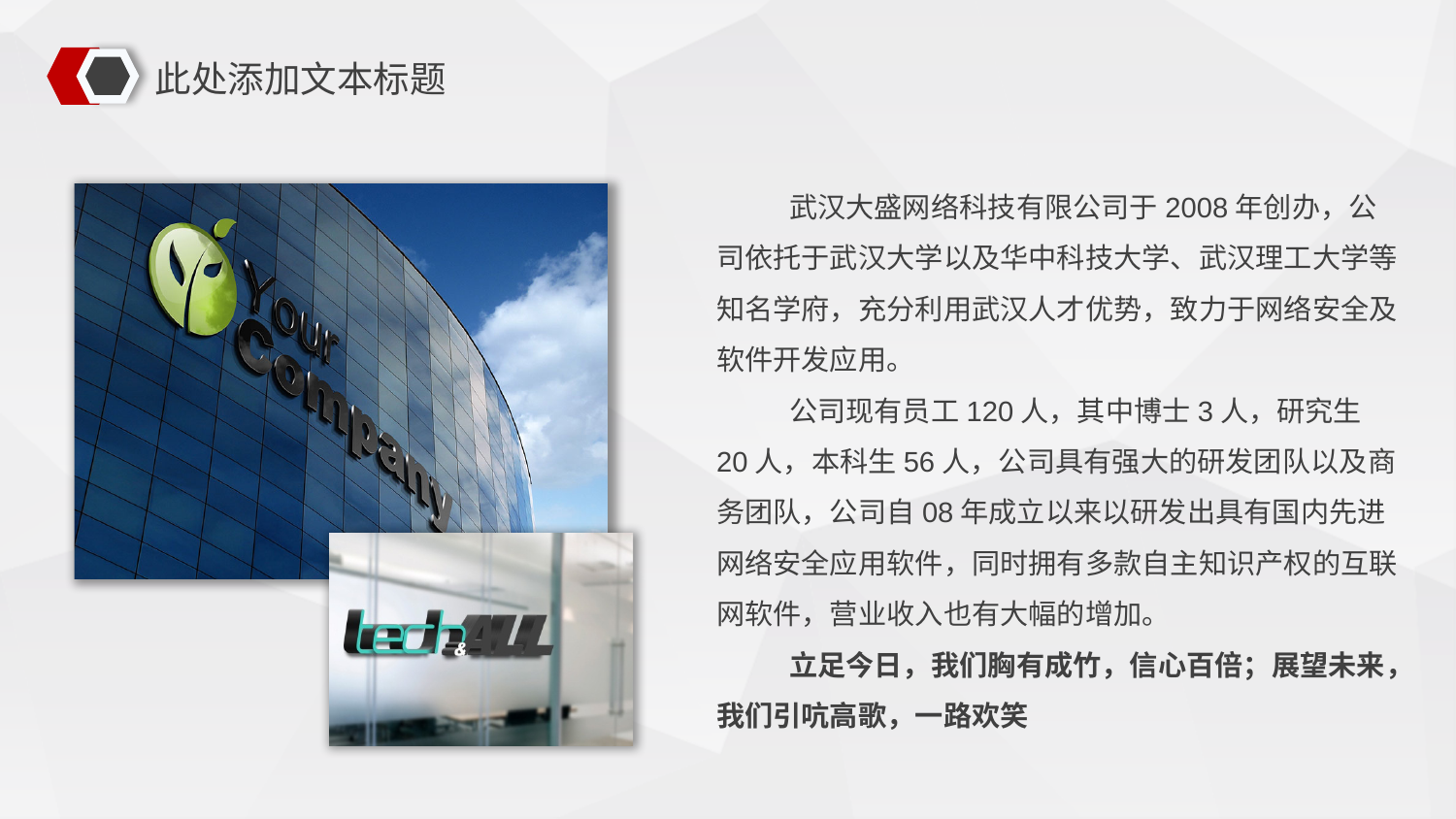

此处添加文本标题

武汉大盛网络科技有限公司于2008年创办，公司依托于武汉大学以及华中科技大学、武汉理工大学等知名学府，充分利用武汉人才优势，致力于网络安全及软件开发应用。
公司现有员工120人，其中博士3人，研究生20人，本科生56人，公司具有强大的研发团队以及商务团队，公司自08年成立以来以研发出具有国内先进网络安全应用软件，同时拥有多款自主知识产权的互联网软件，营业收入也有大幅的增加。
立足今日，我们胸有成竹，信心百倍；展望未来，我们引吭高歌，一路欢笑